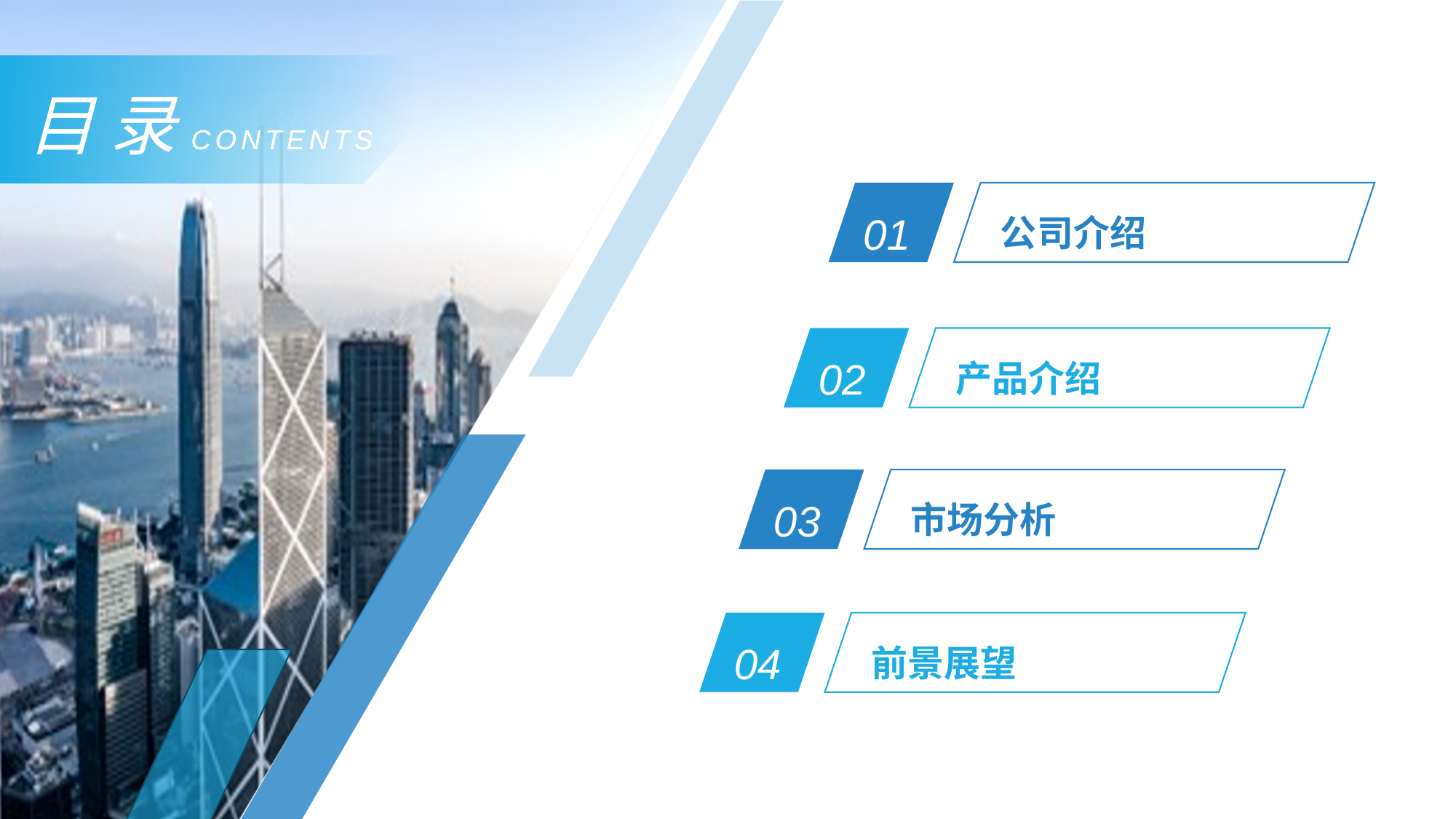

CONTENTS

01
公司介绍

02
产品介绍

03
市场分析

04
前景展望